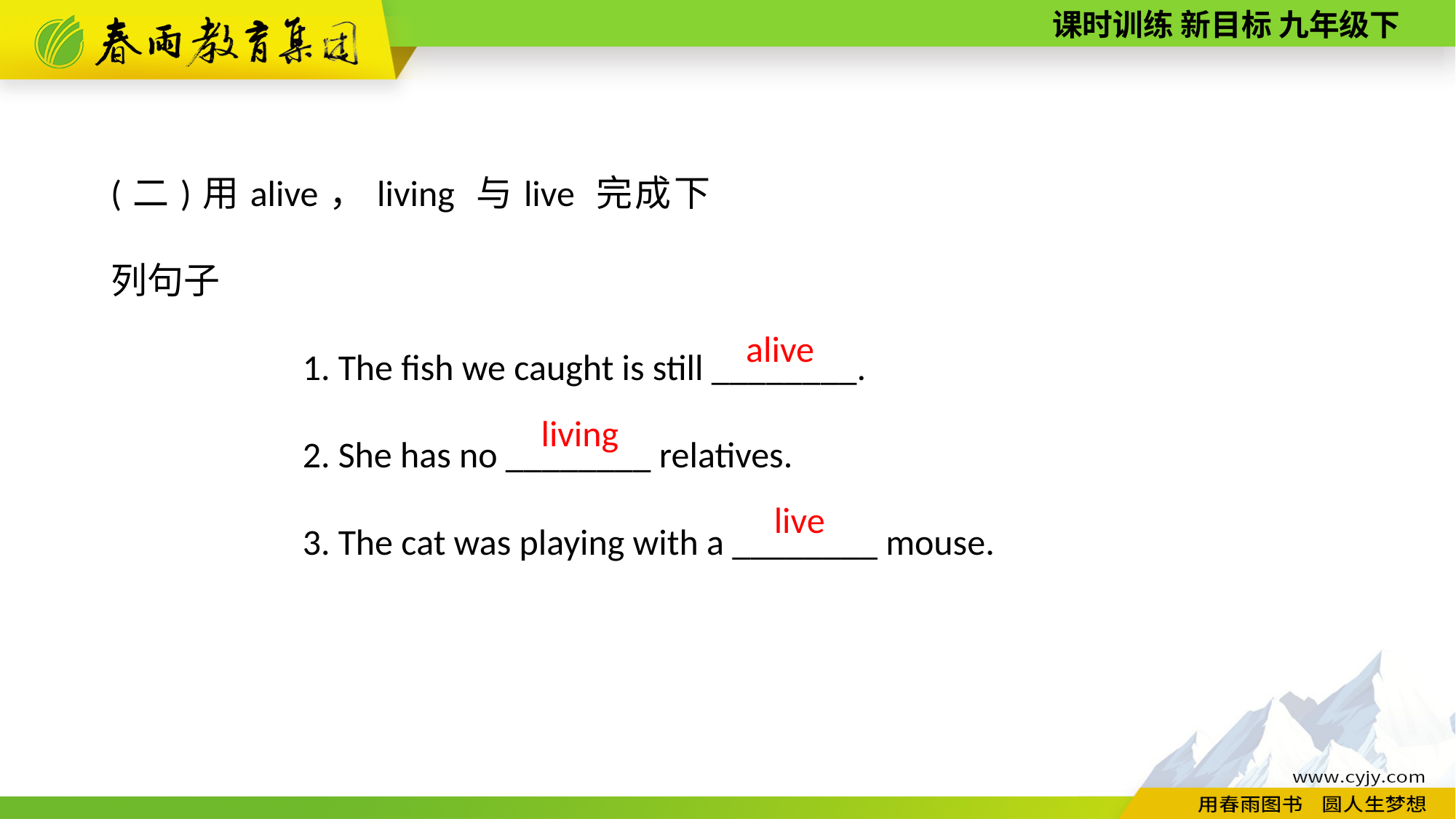

(二)用alive，living 与live 完成下列句子
1. The fish we caught is still ________.
2. She has no ________ relatives.
3. The cat was playing with a ________ mouse.
alive
living
live